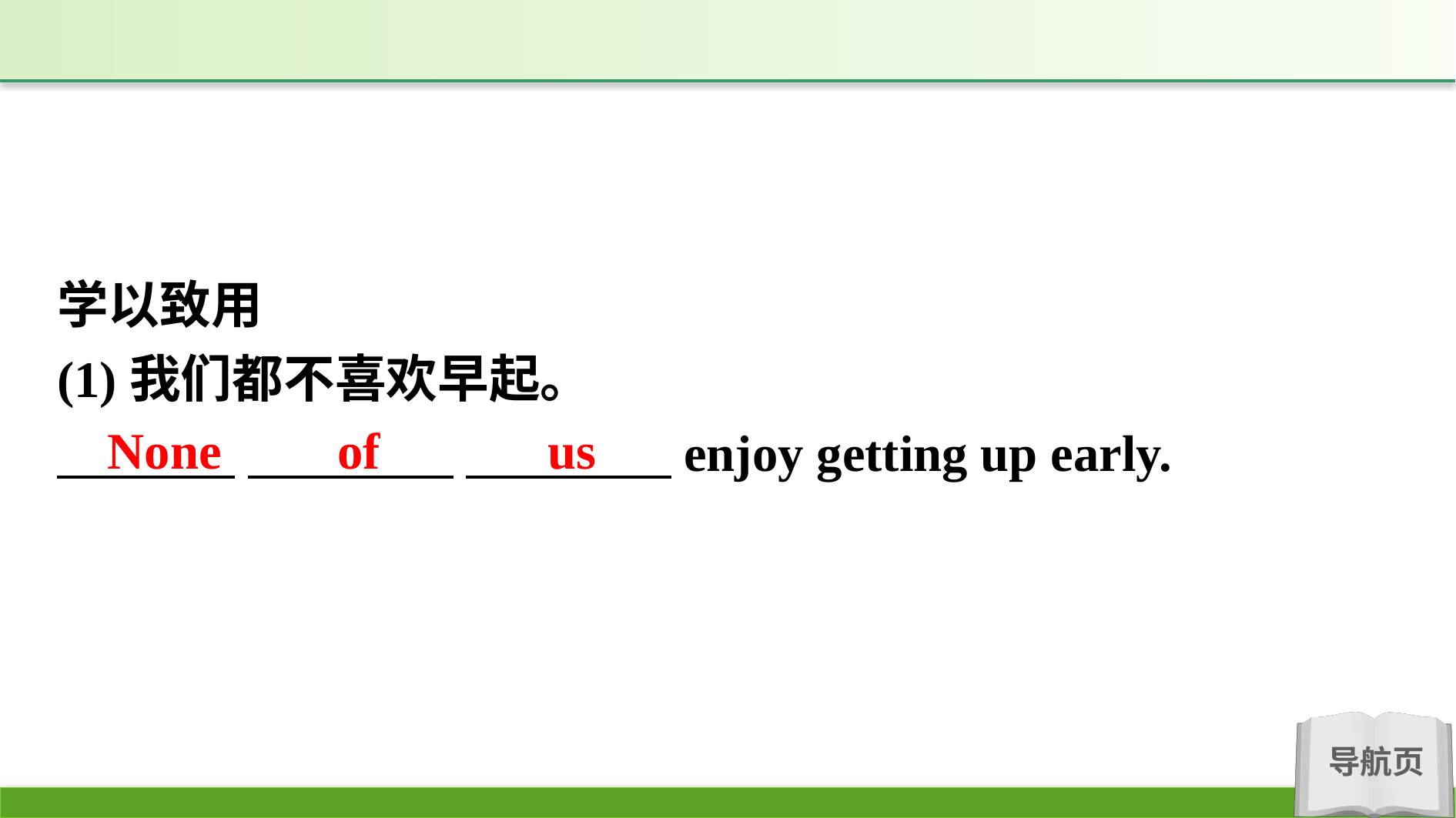

学以致用
(1)我们都不喜欢早起。
　　  　 　　　　 　　　　enjoy getting up early.
None         of             us